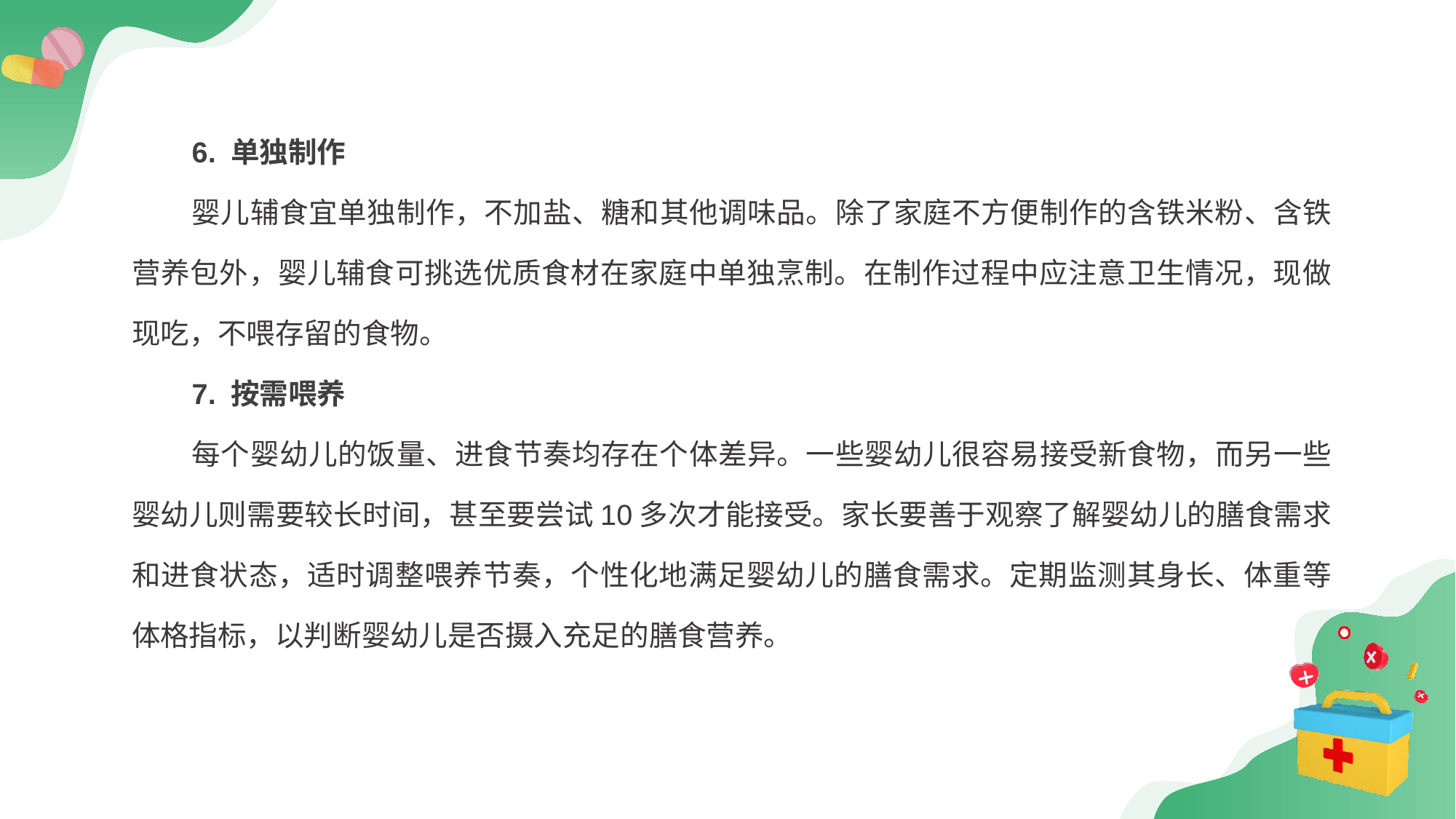

6. 单独制作
婴儿辅食宜单独制作，不加盐、糖和其他调味品。除了家庭不方便制作的含铁米粉、含铁营养包外，婴儿辅食可挑选优质食材在家庭中单独烹制。在制作过程中应注意卫生情况，现做现吃，不喂存留的食物。
7. 按需喂养
每个婴幼儿的饭量、进食节奏均存在个体差异。一些婴幼儿很容易接受新食物，而另一些婴幼儿则需要较长时间，甚至要尝试10多次才能接受。家长要善于观察了解婴幼儿的膳食需求和进食状态，适时调整喂养节奏，个性化地满足婴幼儿的膳食需求。定期监测其身长、体重等体格指标，以判断婴幼儿是否摄入充足的膳食营养。